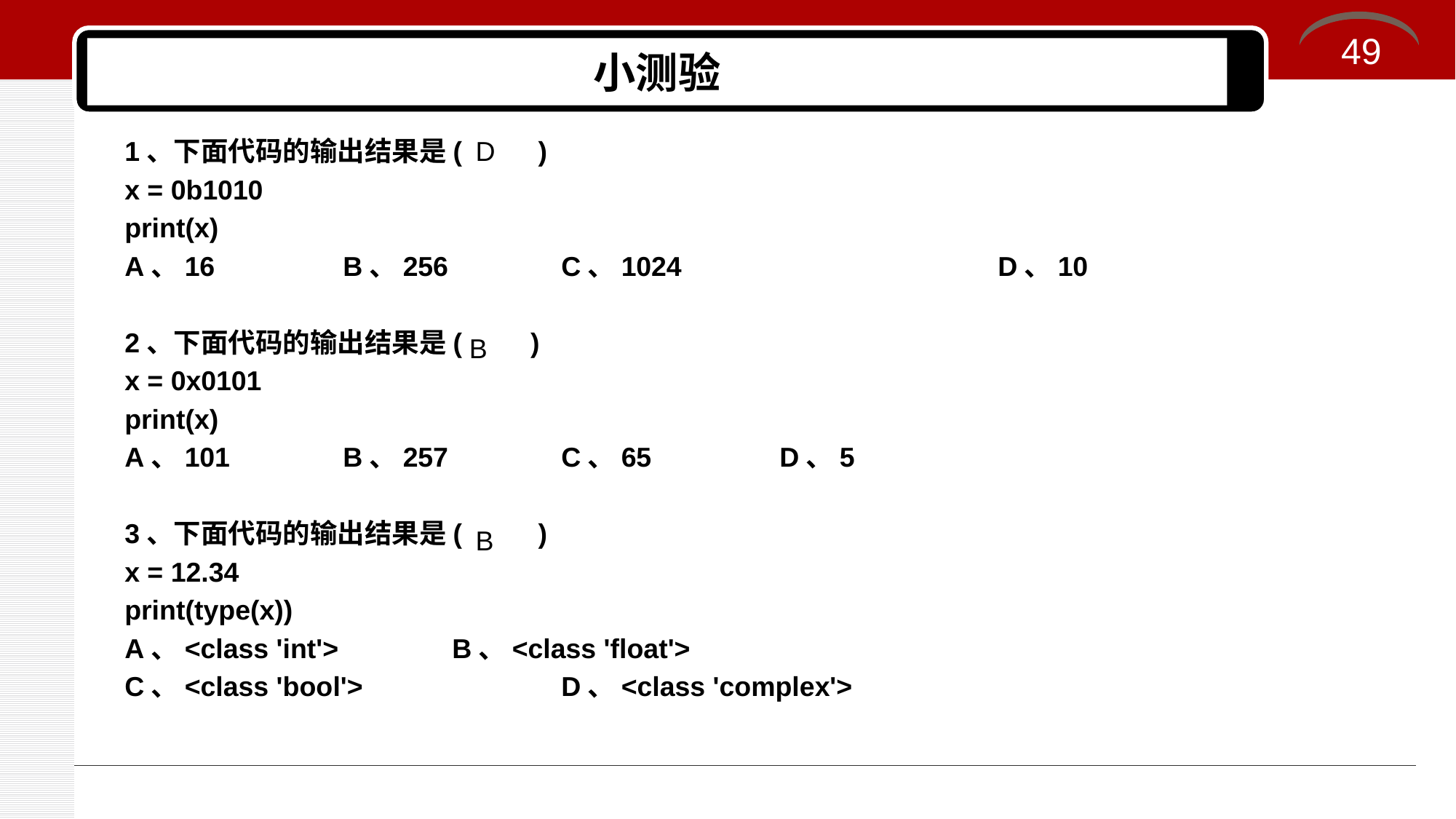

49
# 小测验
1、下面代码的输出结果是(          )
x = 0b1010
print(x)
A、16		B、256		C、1024			D、10

2、下面代码的输出结果是(         )
x = 0x0101
print(x)
A、101		B、257		C、65		D、5

3、下面代码的输出结果是(          )
x = 12.34
print(type(x))
A、<class 'int'>		B、<class 'float'>
C、<class 'bool'>		D、<class 'complex'>

D
B
B